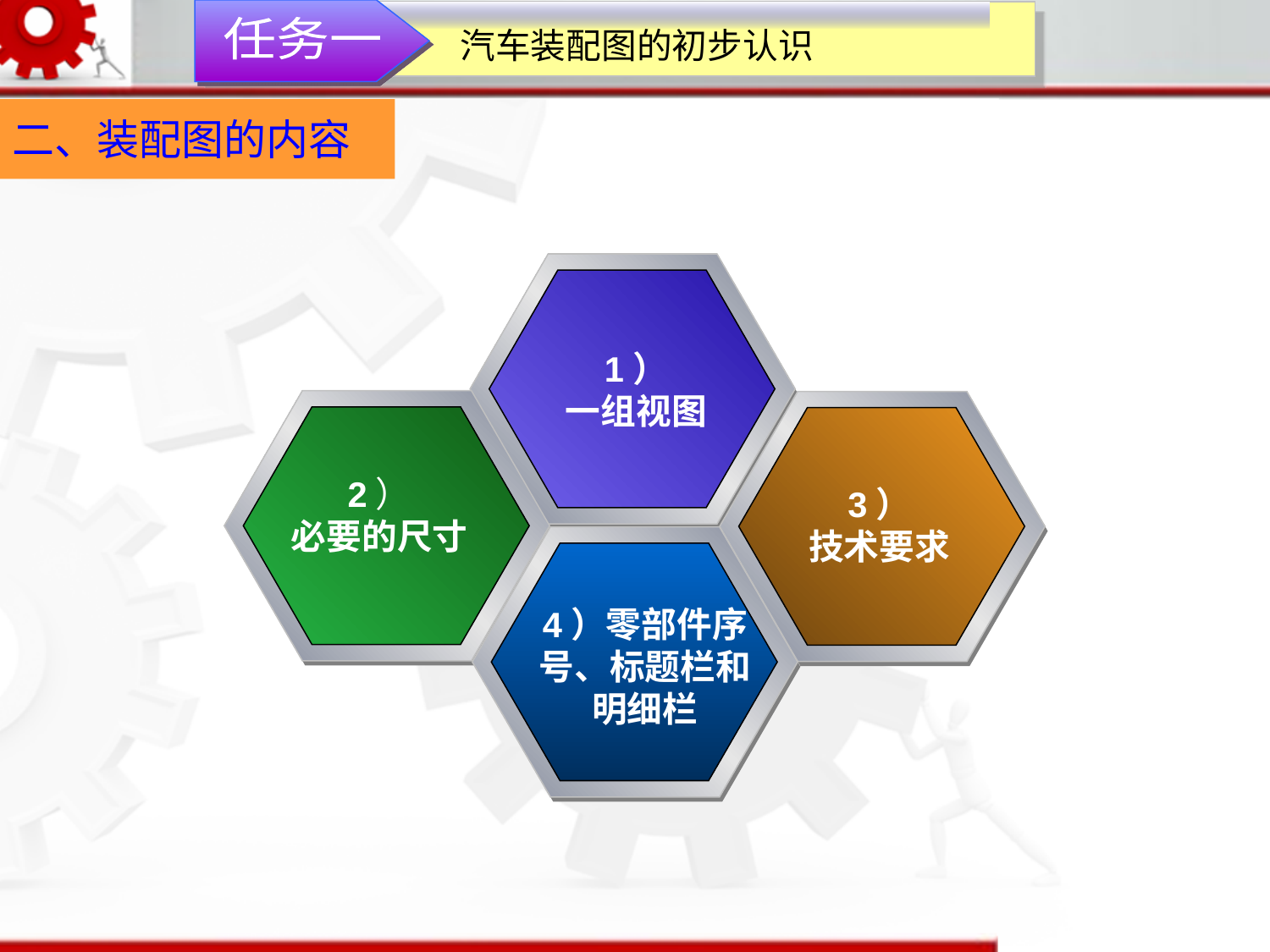

任务一
汽车装配图的初步认识
二、装配图的内容

1）
一组视图

2）
必要的尺寸
3）
技术要求

4）零部件序号、标题栏和明细栏